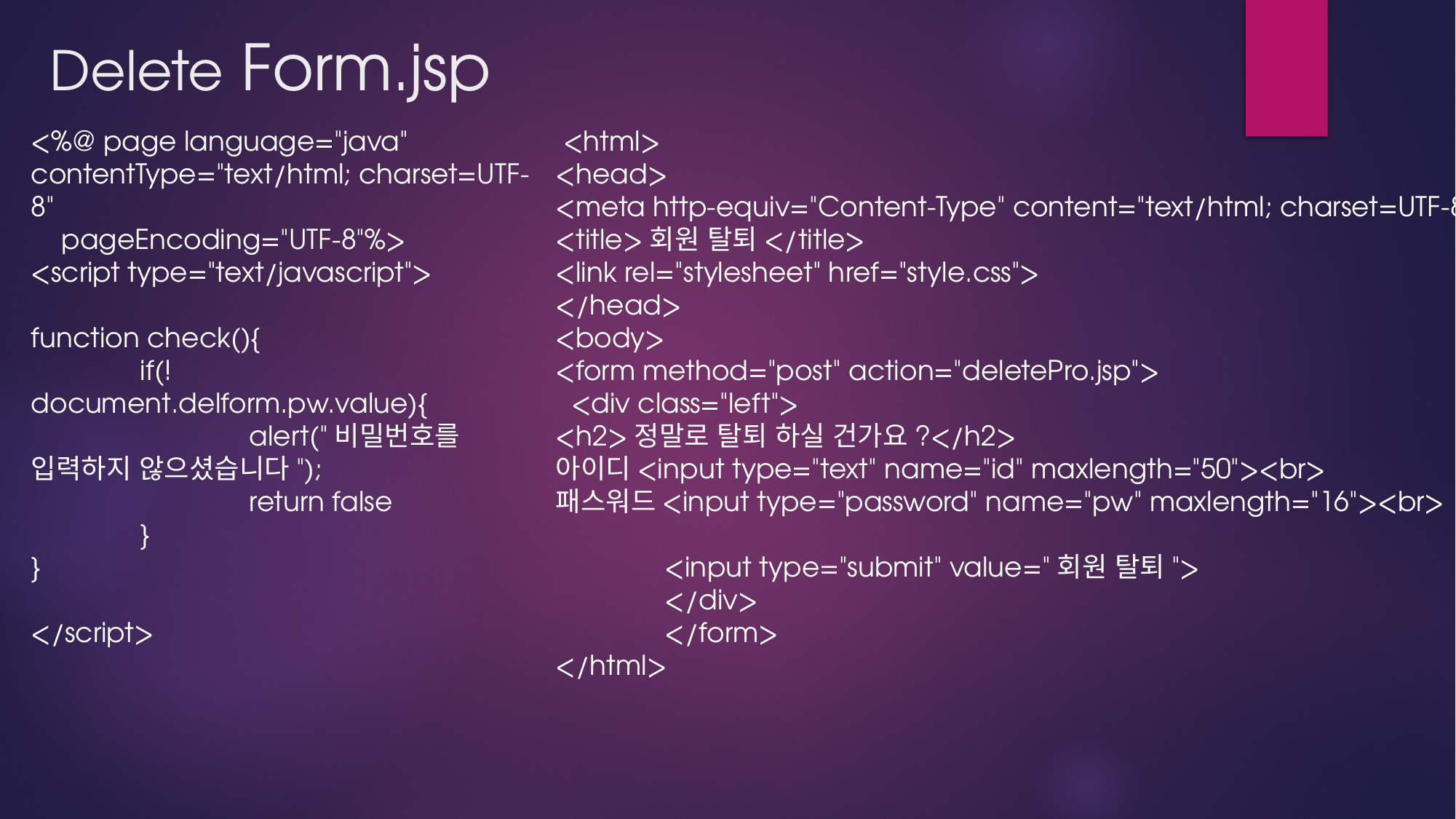

# Delete Form.jsp
<%@ page language="java" contentType="text/html; charset=UTF-8"
    pageEncoding="UTF-8"%>
<script type="text/javascript">

function check(){
	if(!document.delform.pw.value){
		alert("비밀번호를 입력하지 않으셨습니다");
		return false
	}
}

</script>

 <html>
<head>
<meta http-equiv="Content-Type" content="text/html; charset=UTF-8">
<title>회원 탈퇴</title>
<link rel="stylesheet" href="style.css">
</head>
<body>
<form method="post" action="deletePro.jsp">
  <div class="left">
<h2>정말로 탈퇴 하실 건가요?</h2>
아이디<input type="text" name="id" maxlength="50"><br>
패스워드<input type="password" name="pw" maxlength="16"><br>

	<input type="submit" value="회원 탈퇴">
	</div>
	</form>
</html>